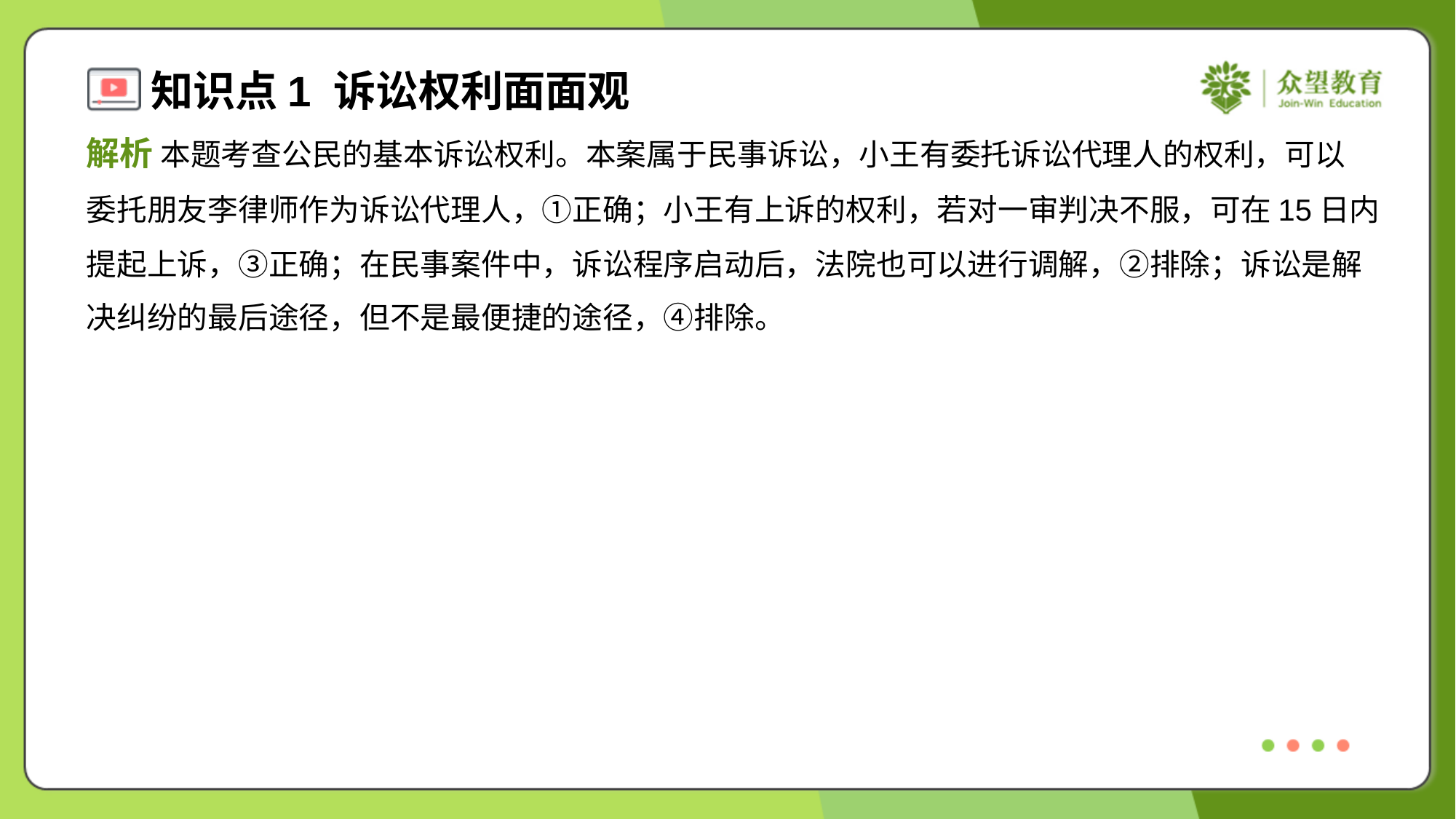

解析 本题考查公民的基本诉讼权利。本案属于民事诉讼，小王有委托诉讼代理人的权利，可以
委托朋友李律师作为诉讼代理人，①正确；小王有上诉的权利，若对一审判决不服，可在15日内
提起上诉，③正确；在民事案件中，诉讼程序启动后，法院也可以进行调解，②排除；诉讼是解
决纠纷的最后途径，但不是最便捷的途径，④排除。